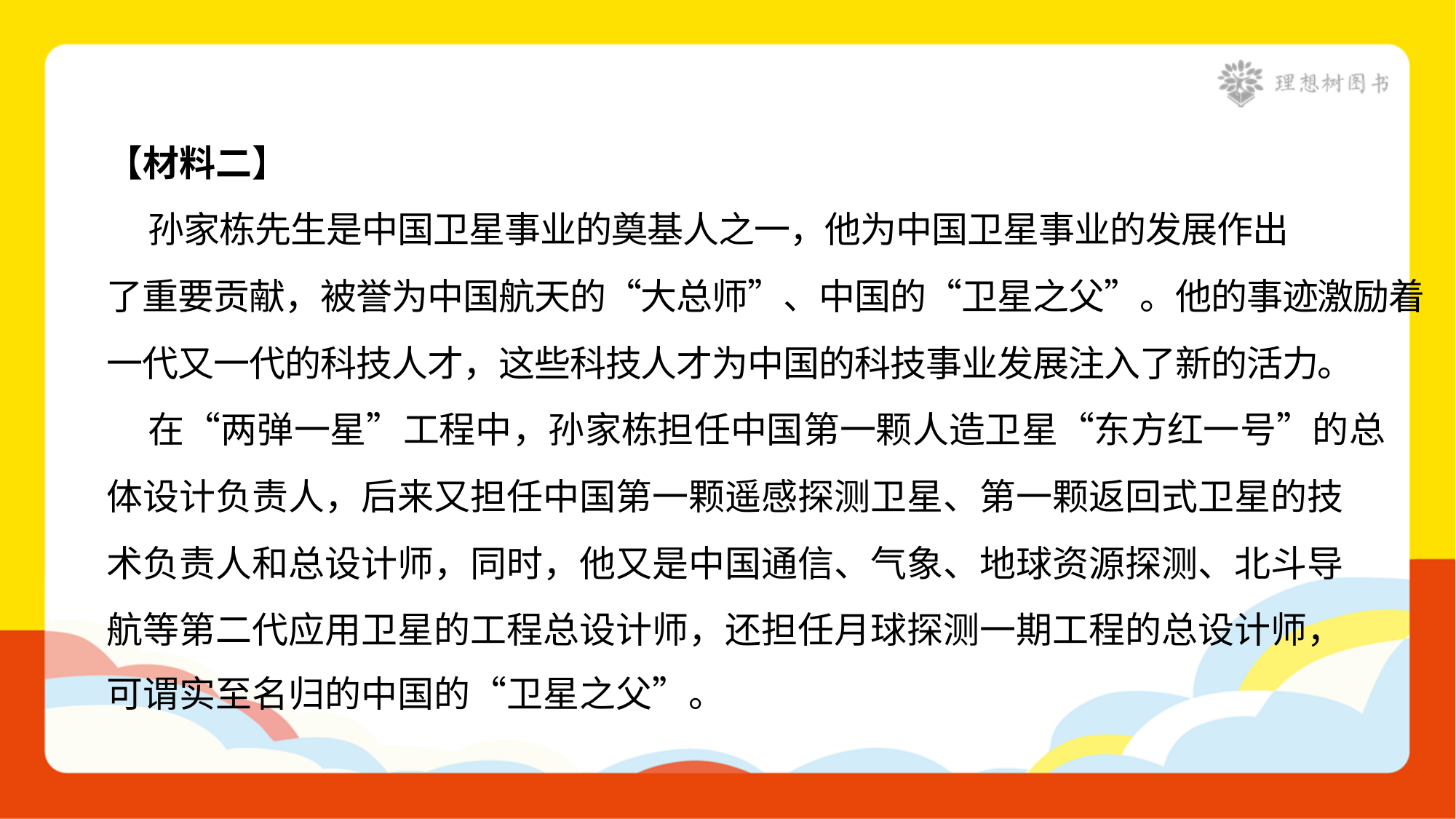

【材料二】
    孙家栋先生是中国卫星事业的奠基人之一，他为中国卫星事业的发展作出
了重要贡献，被誉为中国航天的“大总师”、中国的“卫星之父”。他的事迹激励着
一代又一代的科技人才，这些科技人才为中国的科技事业发展注入了新的活力。
    在“两弹一星”工程中，孙家栋担任中国第一颗人造卫星“东方红一号”的总
体设计负责人，后来又担任中国第一颗遥感探测卫星、第一颗返回式卫星的技
术负责人和总设计师，同时，他又是中国通信、气象、地球资源探测、北斗导
航等第二代应用卫星的工程总设计师，还担任月球探测一期工程的总设计师，
可谓实至名归的中国的“卫星之父”。